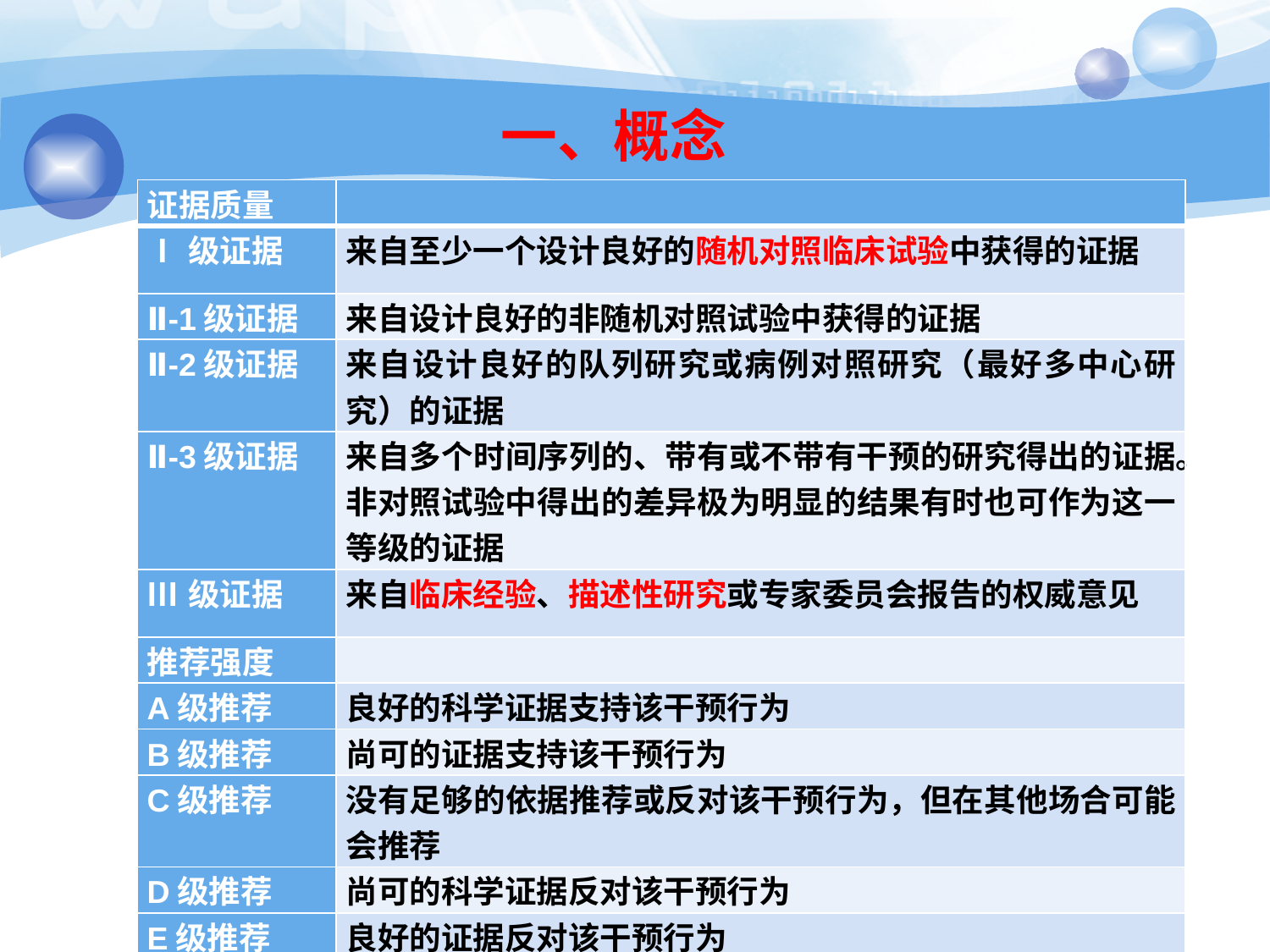

# 一、概念
| 证据质量 |  |
| --- | --- |
| Ⅰ级证据 | 来自至少一个设计良好的随机对照临床试验中获得的证据 |
| Ⅱ-1级证据 | 来自设计良好的非随机对照试验中获得的证据 |
| Ⅱ-2级证据 | 来自设计良好的队列研究或病例对照研究（最好多中心研究）的证据 |
| Ⅱ-3级证据 | 来自多个时间序列的、带有或不带有干预的研究得出的证据。非对照试验中得出的差异极为明显的结果有时也可作为这一等级的证据 |
| Ⅲ级证据 | 来自临床经验、描述性研究或专家委员会报告的权威意见 |
| 推荐强度 |  |
| A级推荐 | 良好的科学证据支持该干预行为 |
| B级推荐 | 尚可的证据支持该干预行为 |
| C级推荐 | 没有足够的依据推荐或反对该干预行为，但在其他场合可能会推荐 |
| D级推荐 | 尚可的科学证据反对该干预行为 |
| E级推荐 | 良好的证据反对该干预行为 |